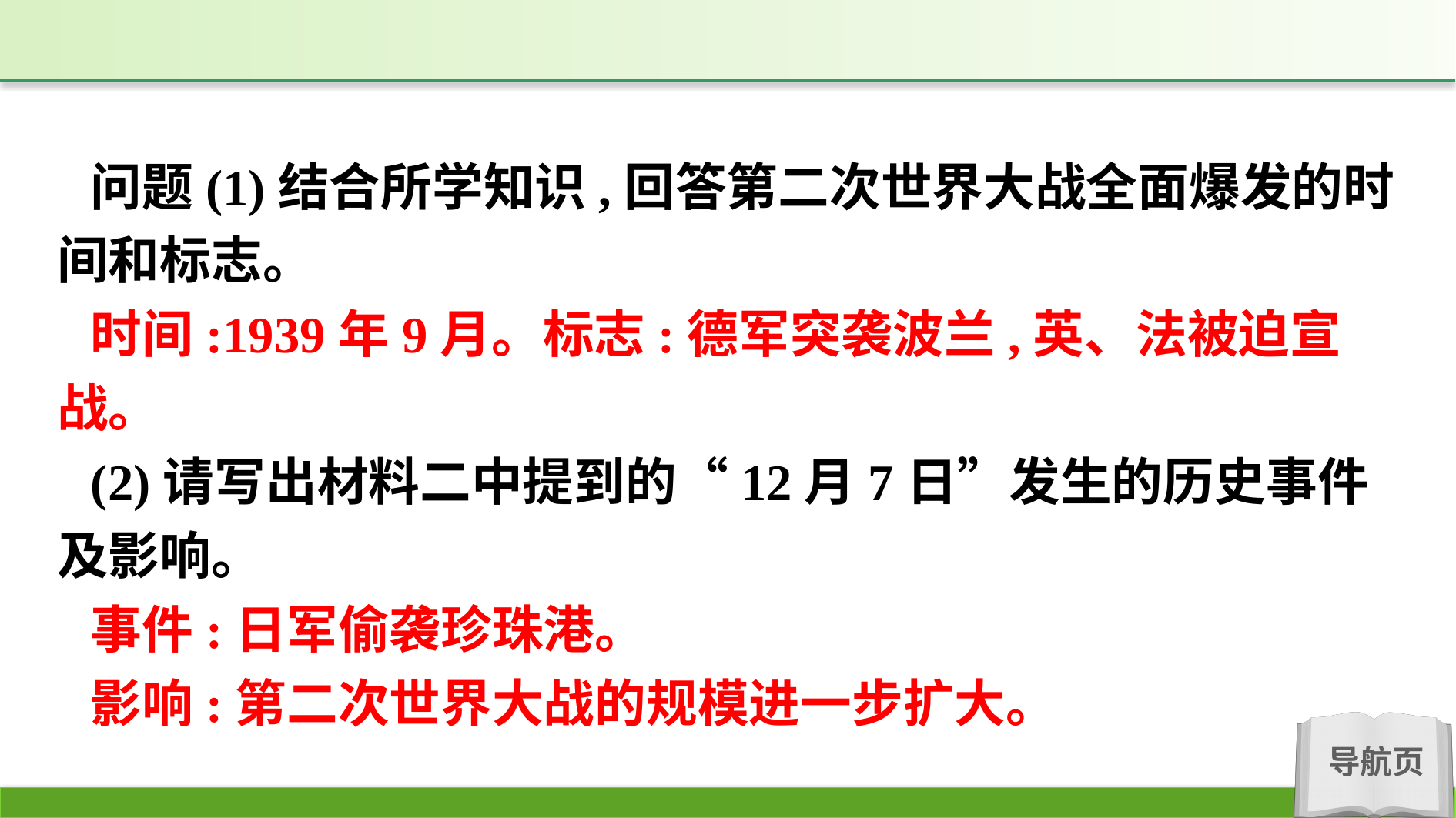

问题(1)结合所学知识,回答第二次世界大战全面爆发的时间和标志。
时间:1939年9月。标志:德军突袭波兰,英、法被迫宣战。
(2)请写出材料二中提到的“12月7日”发生的历史事件及影响。
事件:日军偷袭珍珠港。
影响:第二次世界大战的规模进一步扩大。